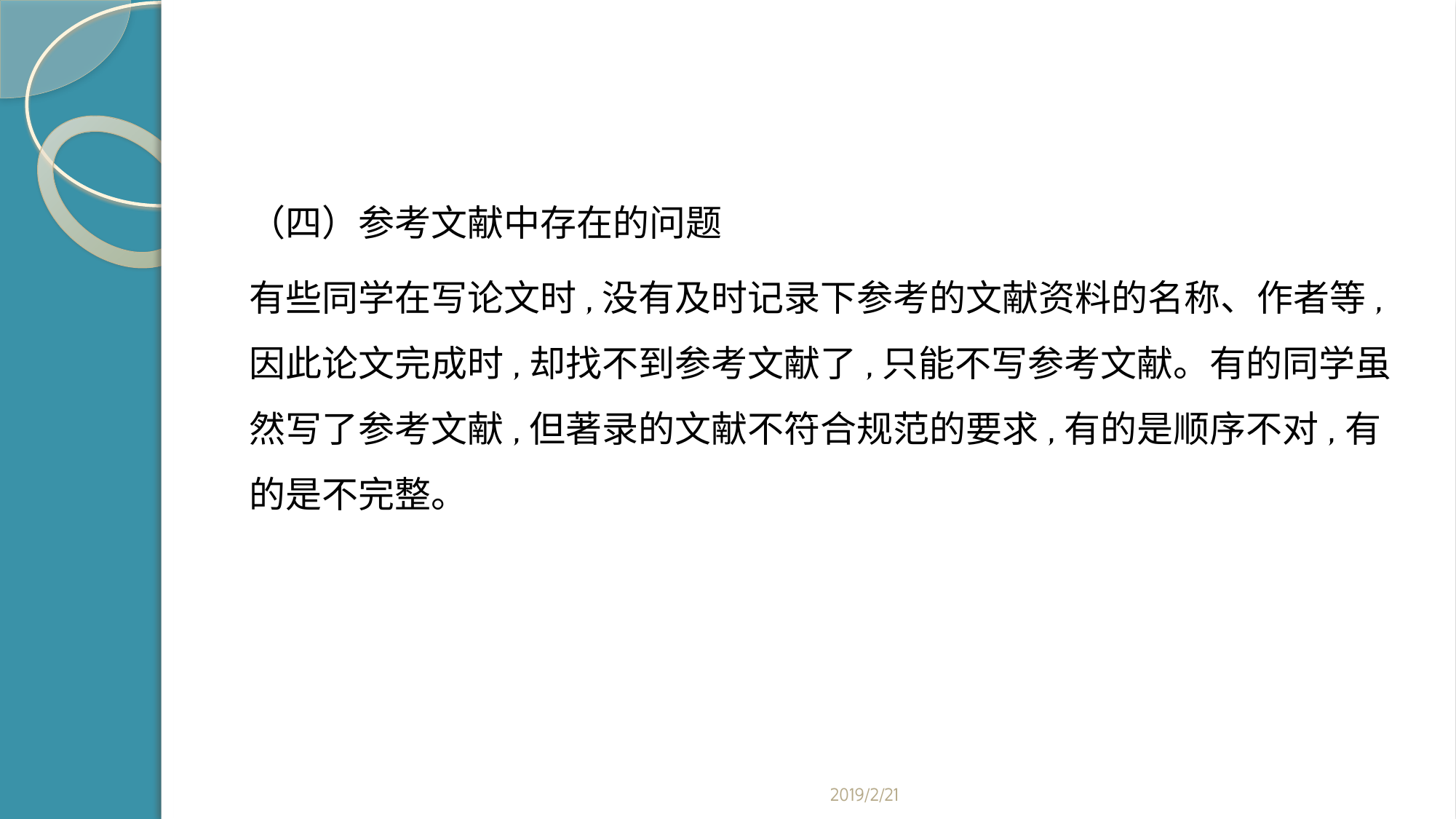

#
（四）参考文献中存在的问题
有些同学在写论文时,没有及时记录下参考的文献资料的名称、作者等,因此论文完成时,却找不到参考文献了,只能不写参考文献。有的同学虽然写了参考文献,但著录的文献不符合规范的要求,有的是顺序不对,有的是不完整。

2019/2/21